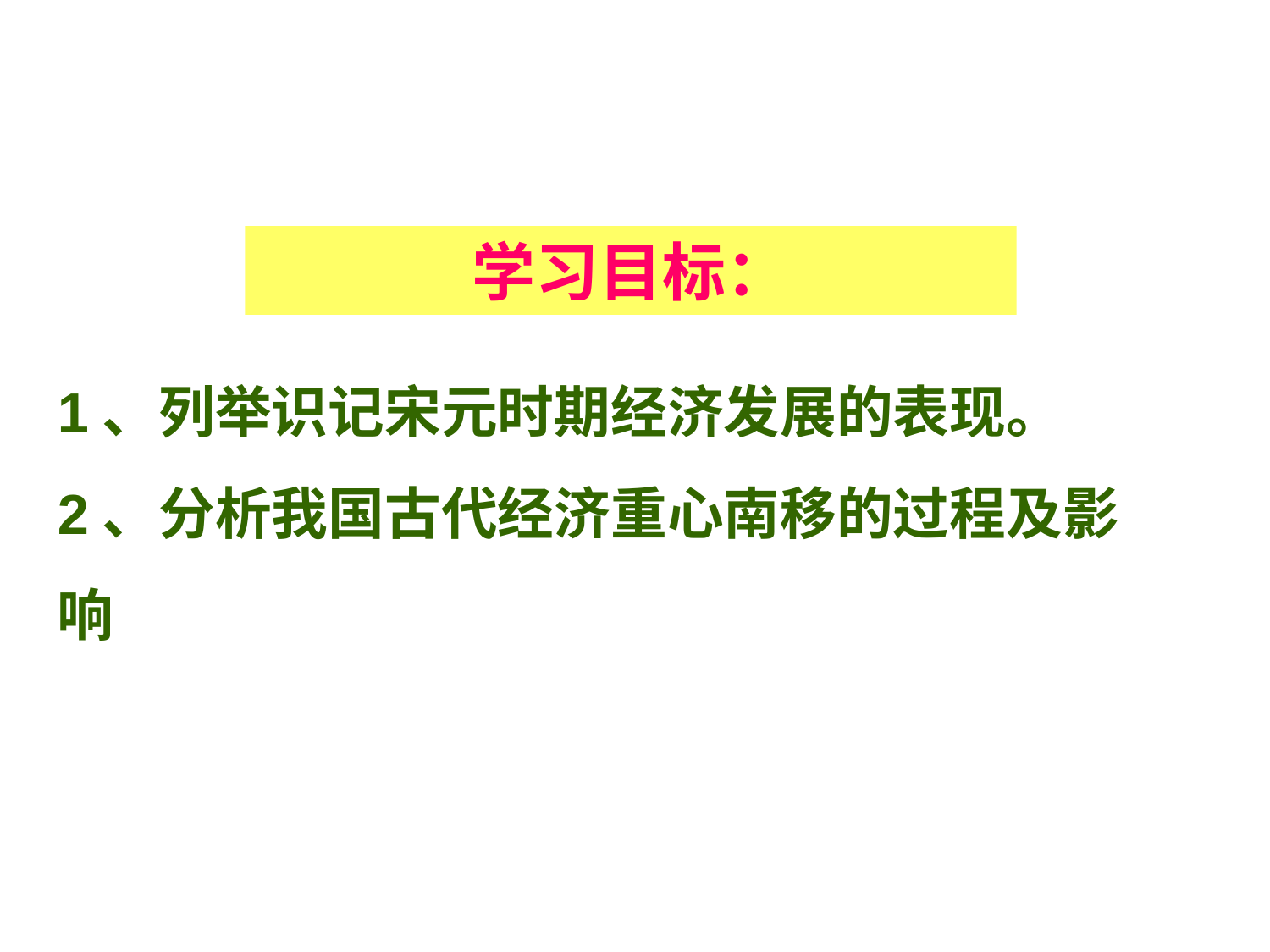

学习目标：
1、列举识记宋元时期经济发展的表现。
2、分析我国古代经济重心南移的过程及影响